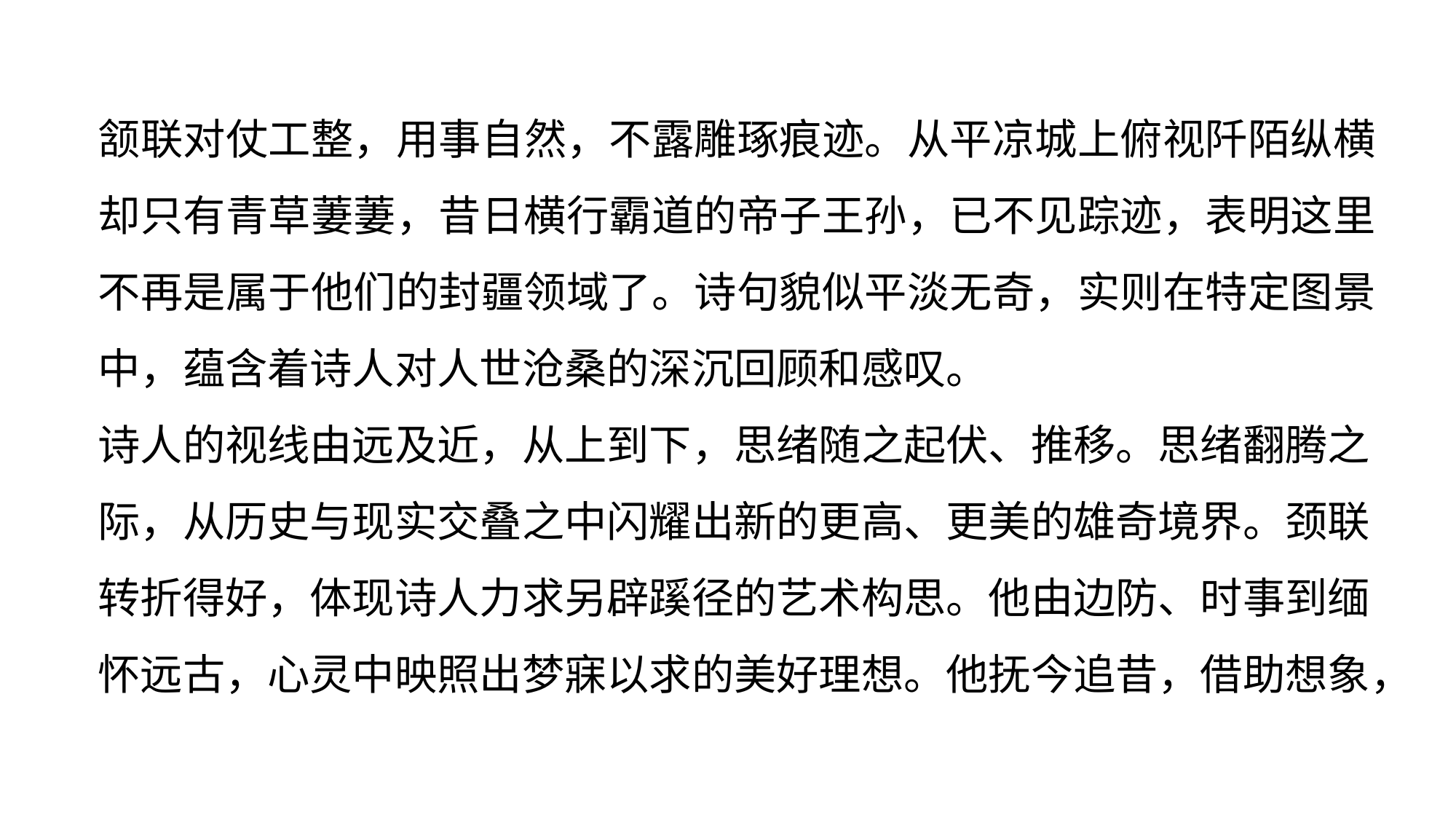

颔联对仗工整，用事自然，不露雕琢痕迹。从平凉城上俯视阡陌纵横却只有青草萋萋，昔日横行霸道的帝子王孙，已不见踪迹，表明这里不再是属于他们的封疆领域了。诗句貌似平淡无奇，实则在特定图景中，蕴含着诗人对人世沧桑的深沉回顾和感叹。
诗人的视线由远及近，从上到下，思绪随之起伏、推移。思绪翻腾之际，从历史与现实交叠之中闪耀出新的更高、更美的雄奇境界。颈联转折得好，体现诗人力求另辟蹊径的艺术构思。他由边防、时事到缅怀远古，心灵中映照出梦寐以求的美好理想。他抚今追昔，借助想象，